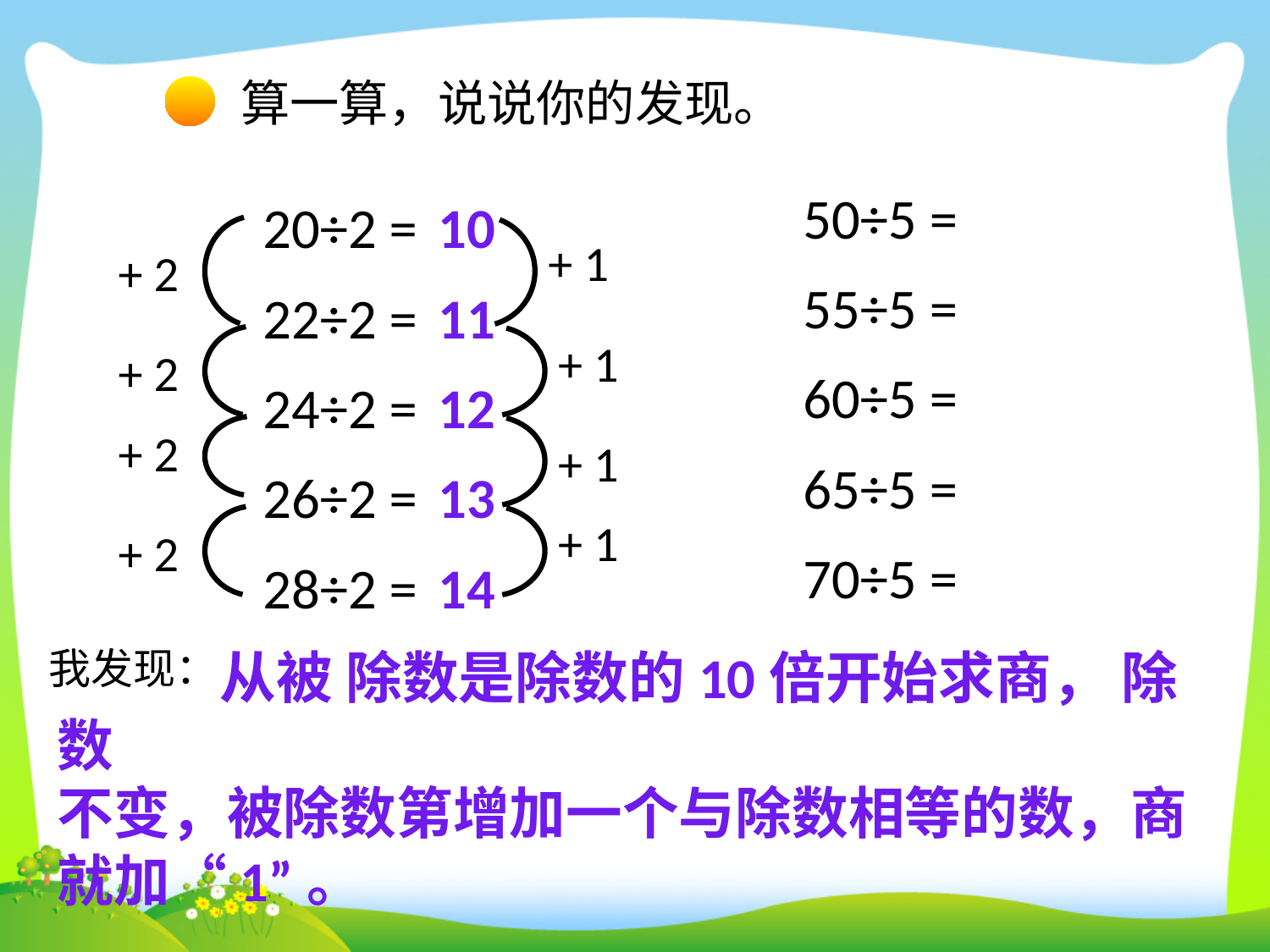

算一算，说说你的发现。

50÷5 =
20÷2 =
10

+ 1
+ 2
55÷5 =
22÷2 =
11

+ 1
+ 2
60÷5 =
24÷2 =
12
+ 2

+ 1
65÷5 =
26÷2 =
13

+ 1
+ 2
70÷5 =
28÷2 =
14
我发现：
                从被 除数是除数的10倍开始求商， 除数
不变，被除数第增加一个与除数相等的数，商就加“1”。